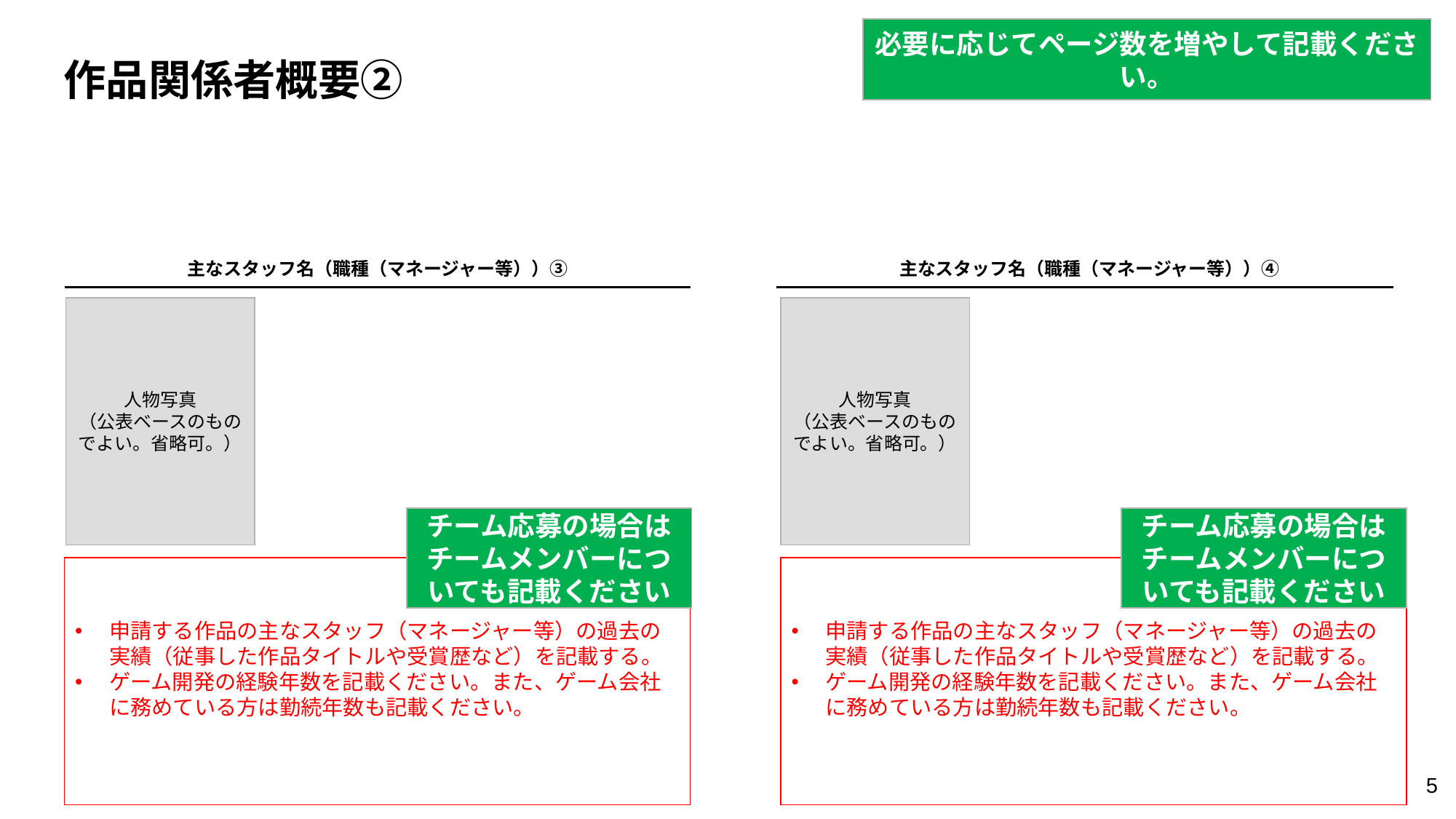

必要に応じてページ数を増やして記載ください。
# 作品関係者概要②
主なスタッフ名（職種（マネージャー等））③
主なスタッフ名（職種（マネージャー等））④
人物写真
（公表ベースのものでよい。省略可。）
人物写真
（公表ベースのものでよい。省略可。）
チーム応募の場合はチームメンバーについても記載ください
チーム応募の場合はチームメンバーについても記載ください
申請する作品の主なスタッフ（マネージャー等）の過去の実績（従事した作品タイトルや受賞歴など）を記載する。
ゲーム開発の経験年数を記載ください。また、ゲーム会社に務めている方は勤続年数も記載ください。

申請する作品の主なスタッフ（マネージャー等）の過去の実績（従事した作品タイトルや受賞歴など）を記載する。
ゲーム開発の経験年数を記載ください。また、ゲーム会社に務めている方は勤続年数も記載ください。

5